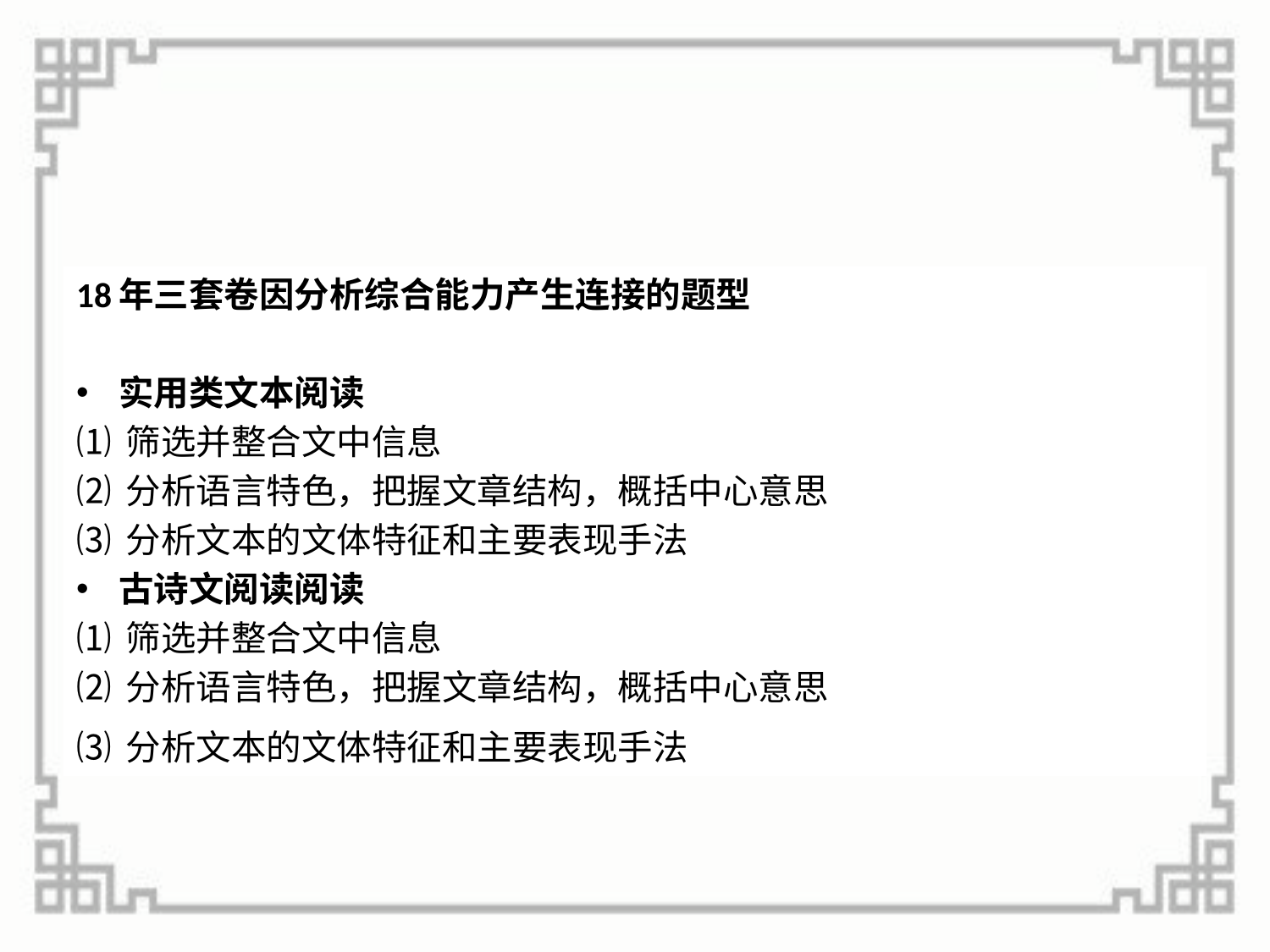

#
18年三套卷因分析综合能力产生连接的题型

实用类文本阅读
⑴ 筛选并整合文中信息
⑵ 分析语言特色，把握文章结构，概括中心意思
⑶ 分析文本的文体特征和主要表现手法
古诗文阅读阅读
⑴ 筛选并整合文中信息
⑵ 分析语言特色，把握文章结构，概括中心意思
⑶ 分析文本的文体特征和主要表现手法